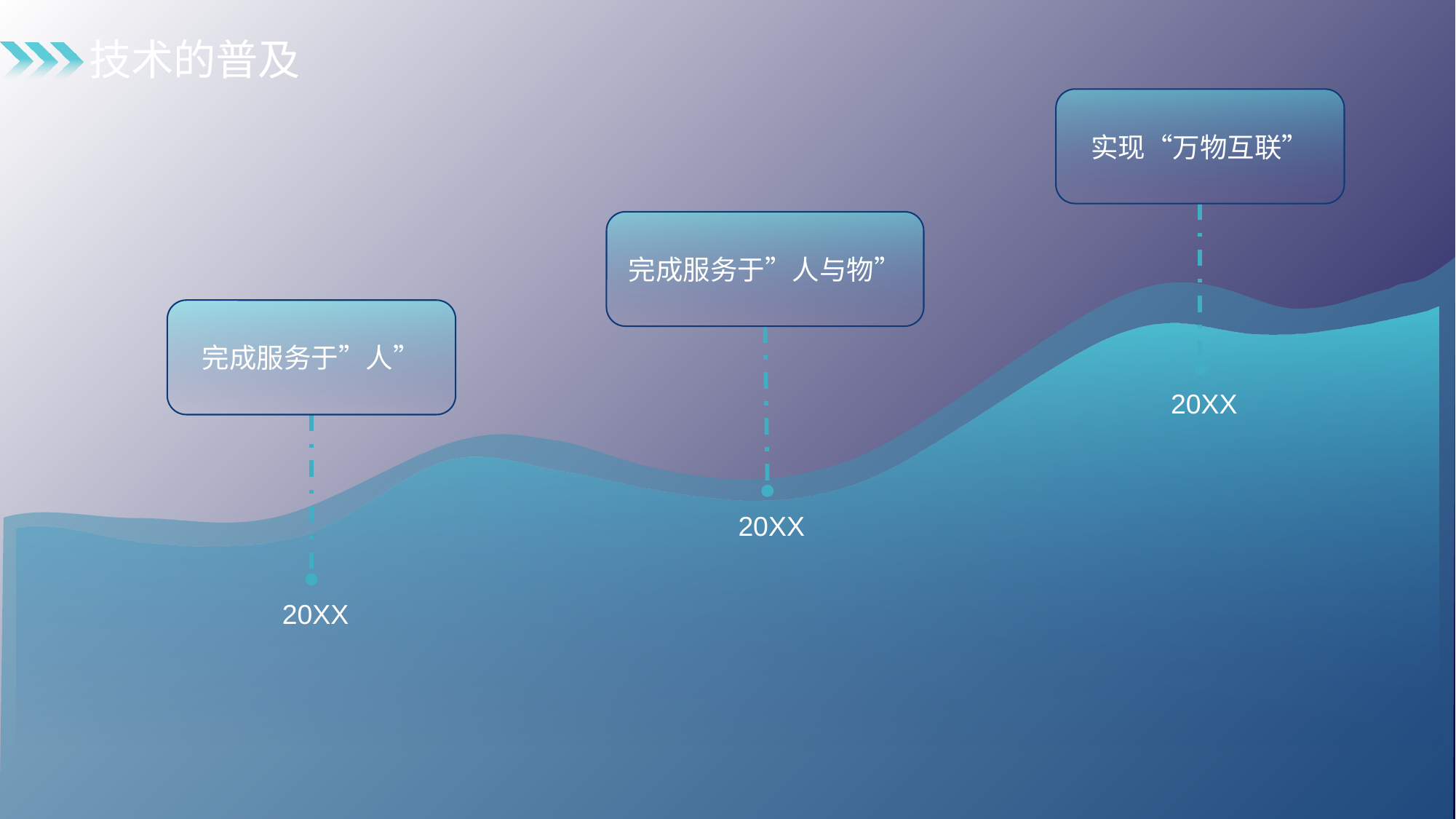

技术的普及

实现“万物互联”
20XX
完成服务于”人与物”
20XX

完成服务于”人”
20XX